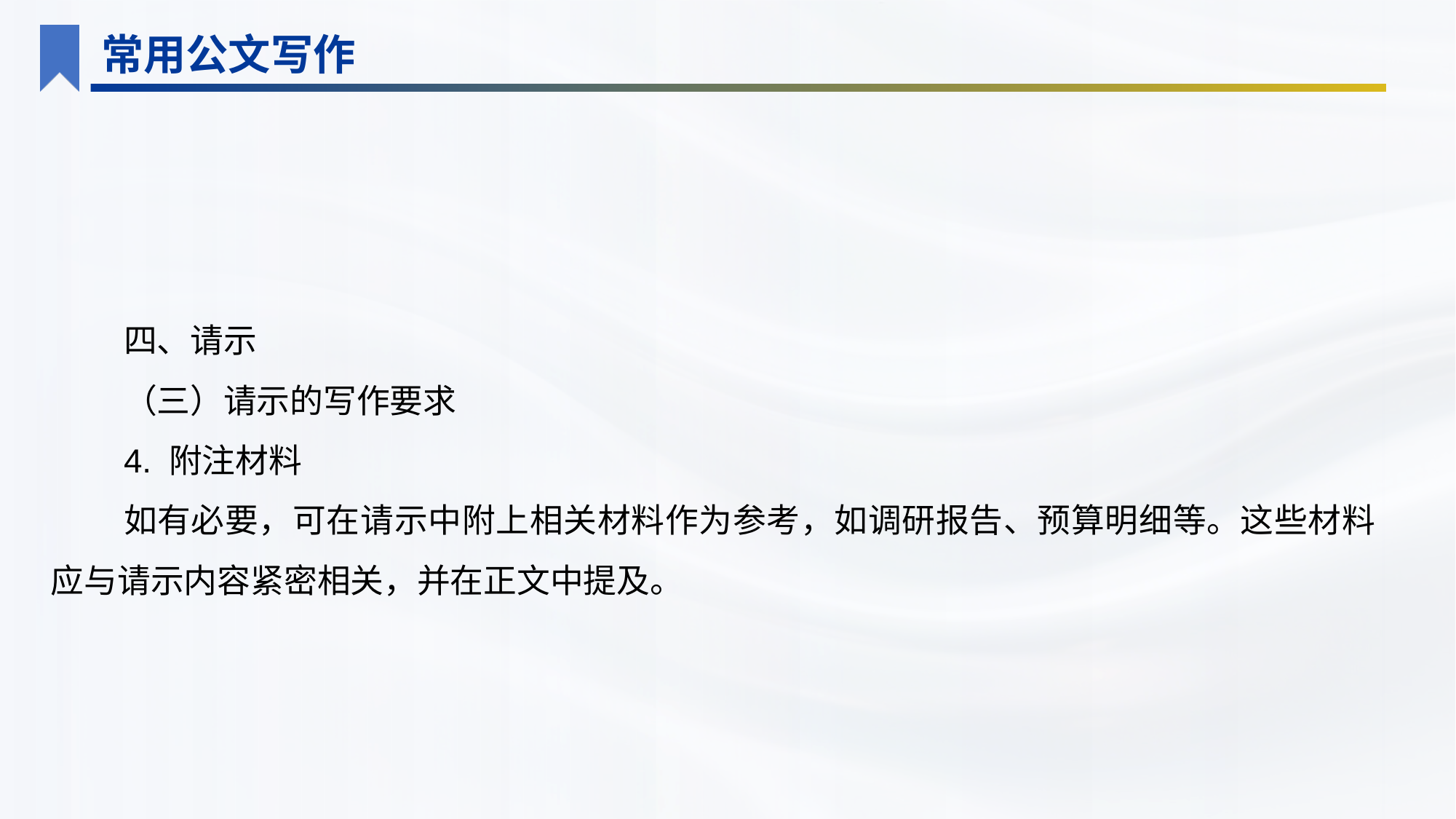

常用公文写作
四、请示
（三）请示的写作要求
4. 附注材料
如有必要，可在请示中附上相关材料作为参考，如调研报告、预算明细等。这些材料应与请示内容紧密相关，并在正文中提及。